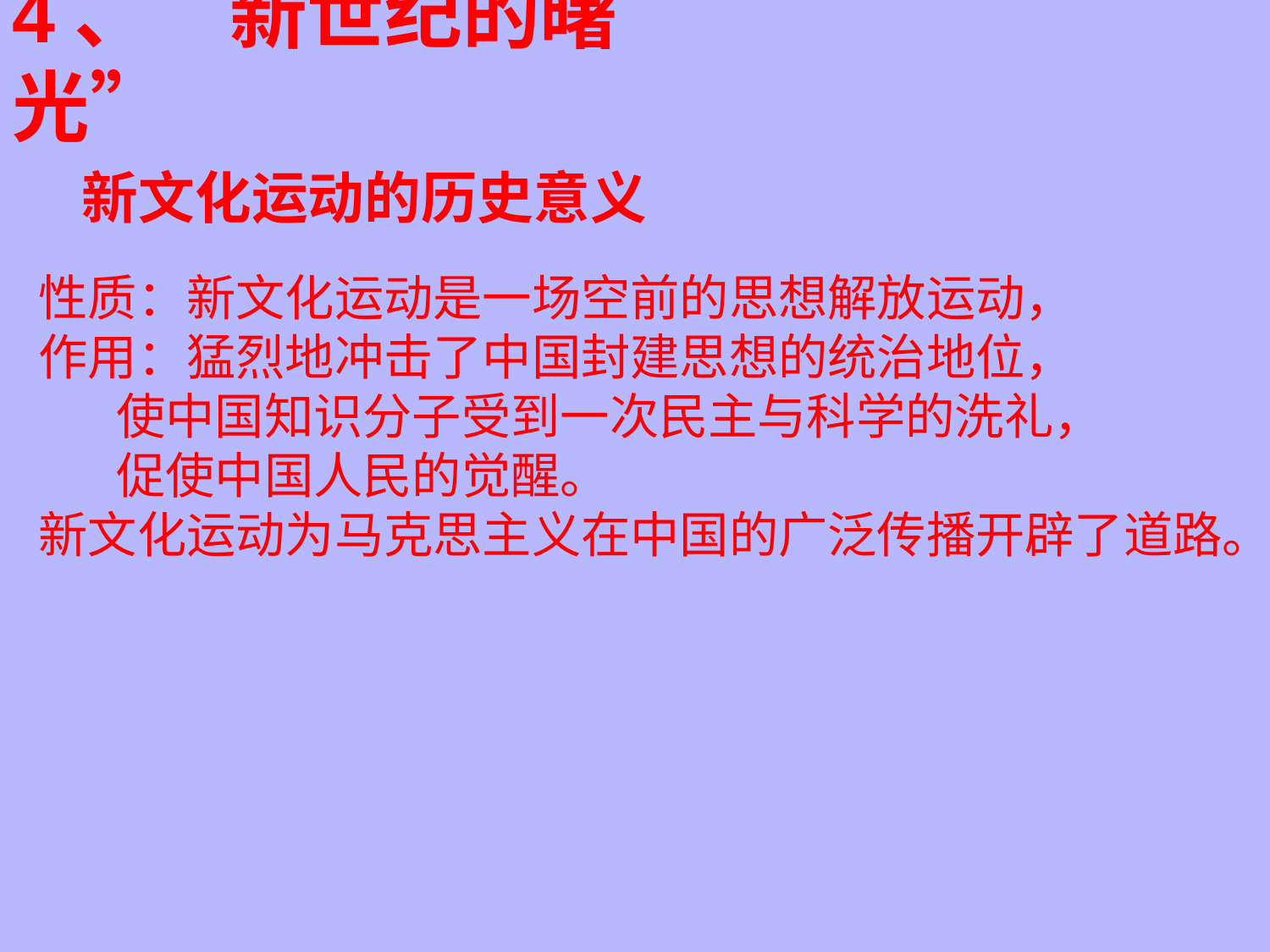

4、“新世纪的曙光”
新文化运动的历史意义
性质：新文化运动是一场空前的思想解放运动，
作用：猛烈地冲击了中国封建思想的统治地位，
      使中国知识分子受到一次民主与科学的洗礼，
      促使中国人民的觉醒。
新文化运动为马克思主义在中国的广泛传播开辟了道路。